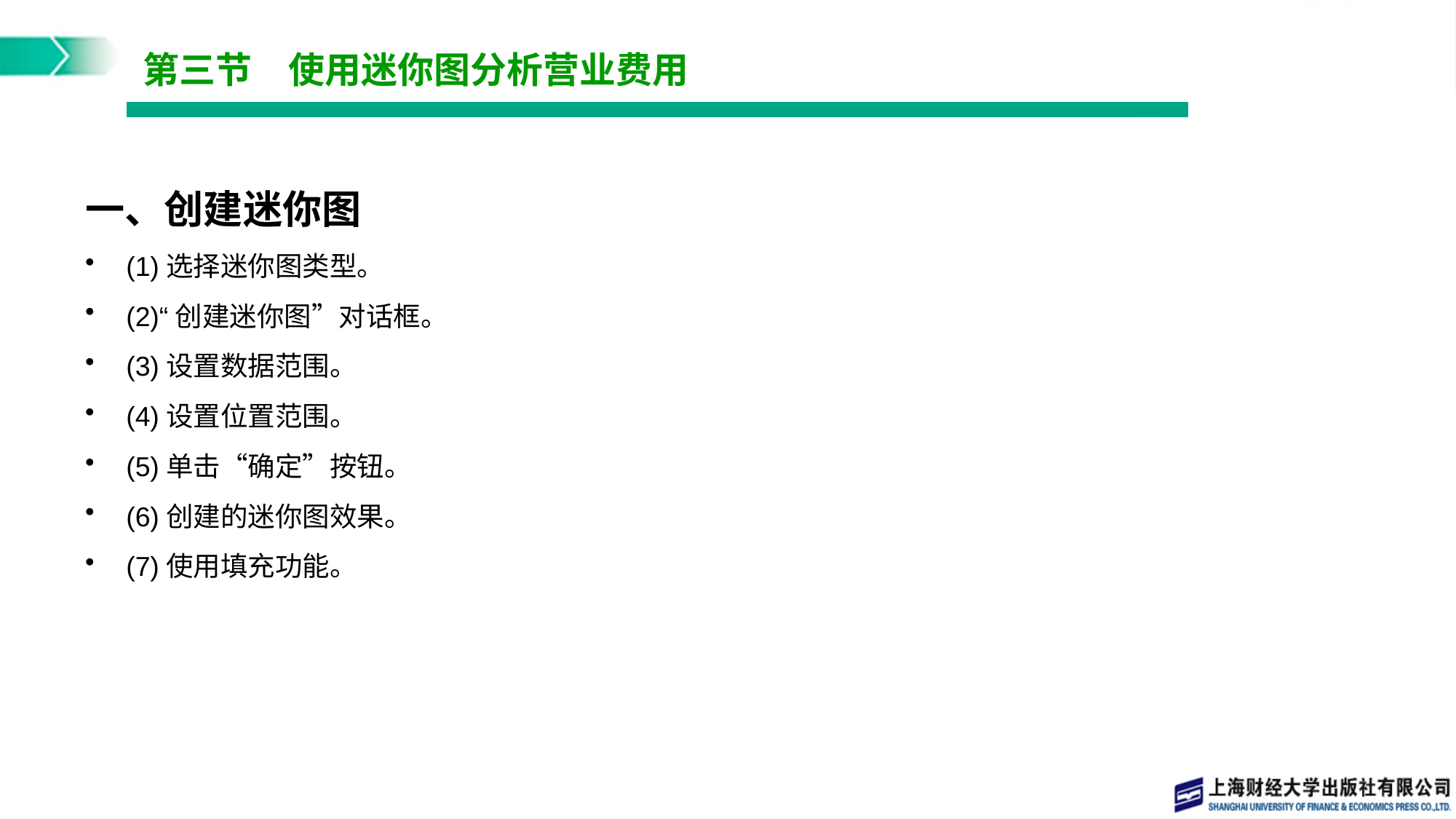

# 第三节　使用迷你图分析营业费用
一、创建迷你图
(1)选择迷你图类型。
(2)“创建迷你图”对话框。
(3)设置数据范围。
(4)设置位置范围。
(5)单击“确定”按钮。
(6)创建的迷你图效果。
(7)使用填充功能。